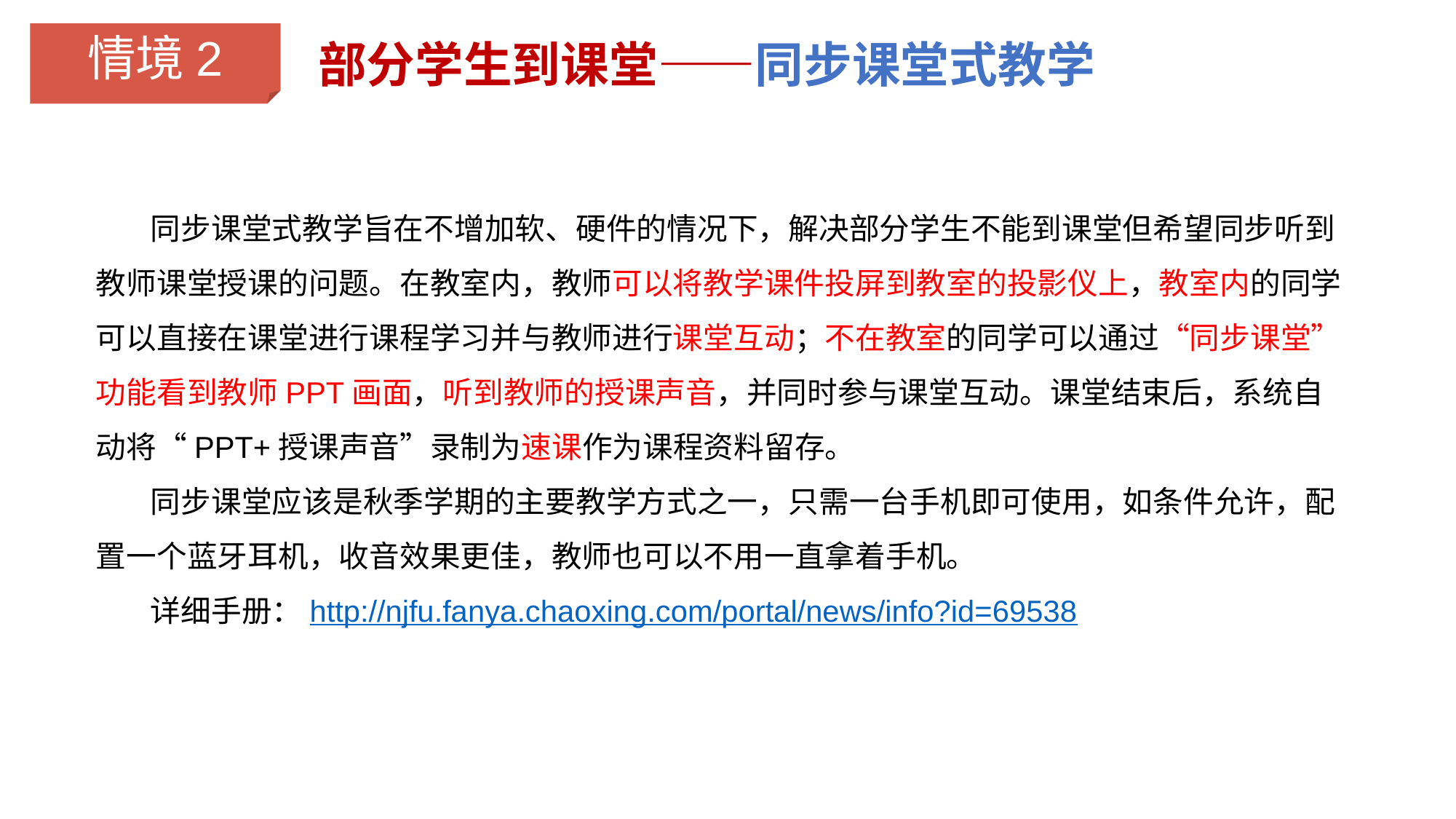

情境2
部分学生到课堂——同步课堂式教学
同步课堂式教学旨在不增加软、硬件的情况下，解决部分学生不能到课堂但希望同步听到教师课堂授课的问题。在教室内，教师可以将教学课件投屏到教室的投影仪上，教室内的同学可以直接在课堂进行课程学习并与教师进行课堂互动；不在教室的同学可以通过“同步课堂”功能看到教师PPT画面，听到教师的授课声音，并同时参与课堂互动。课堂结束后，系统自动将“PPT+授课声音”录制为速课作为课程资料留存。
同步课堂应该是秋季学期的主要教学方式之一，只需一台手机即可使用，如条件允许，配置一个蓝牙耳机，收音效果更佳，教师也可以不用一直拿着手机。
详细手册：http://njfu.fanya.chaoxing.com/portal/news/info?id=69538